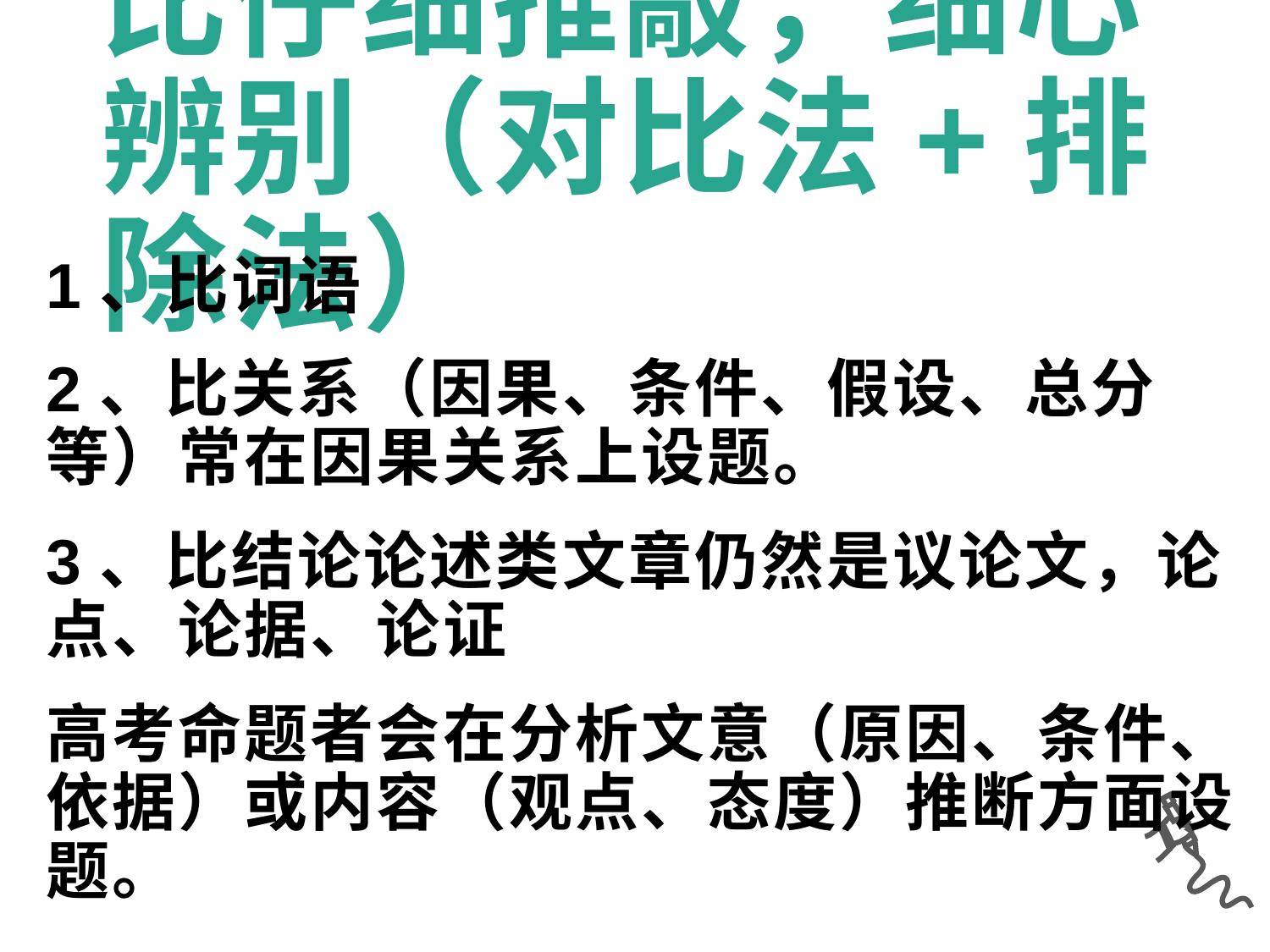

比仔细推敲，细心辨别（对比法+排除法）
1、比词语
2、比关系（因果、条件、假设、总分等）常在因果关系上设题。
3、比结论论述类文章仍然是议论文，论点、论据、论证
高考命题者会在分析文意（原因、条件、依据）或内容（观点、态度）推断方面设题。